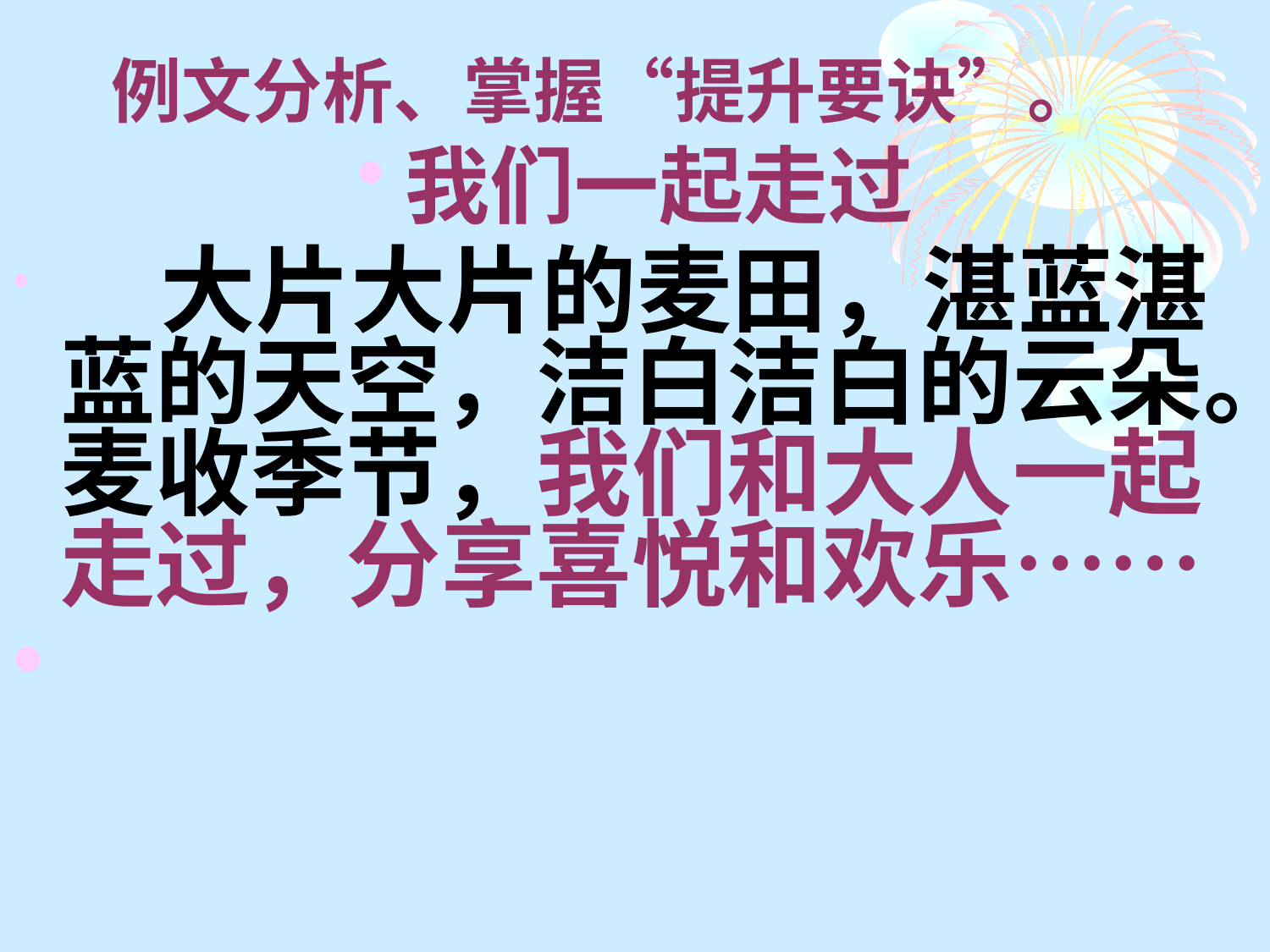

# 例文分析、掌握“提升要诀”。
我们一起走过
      大片大片的麦田，湛蓝湛蓝的天空，洁白洁白的云朵。麦收季节，我们和大人一起走过，分享喜悦和欢乐……